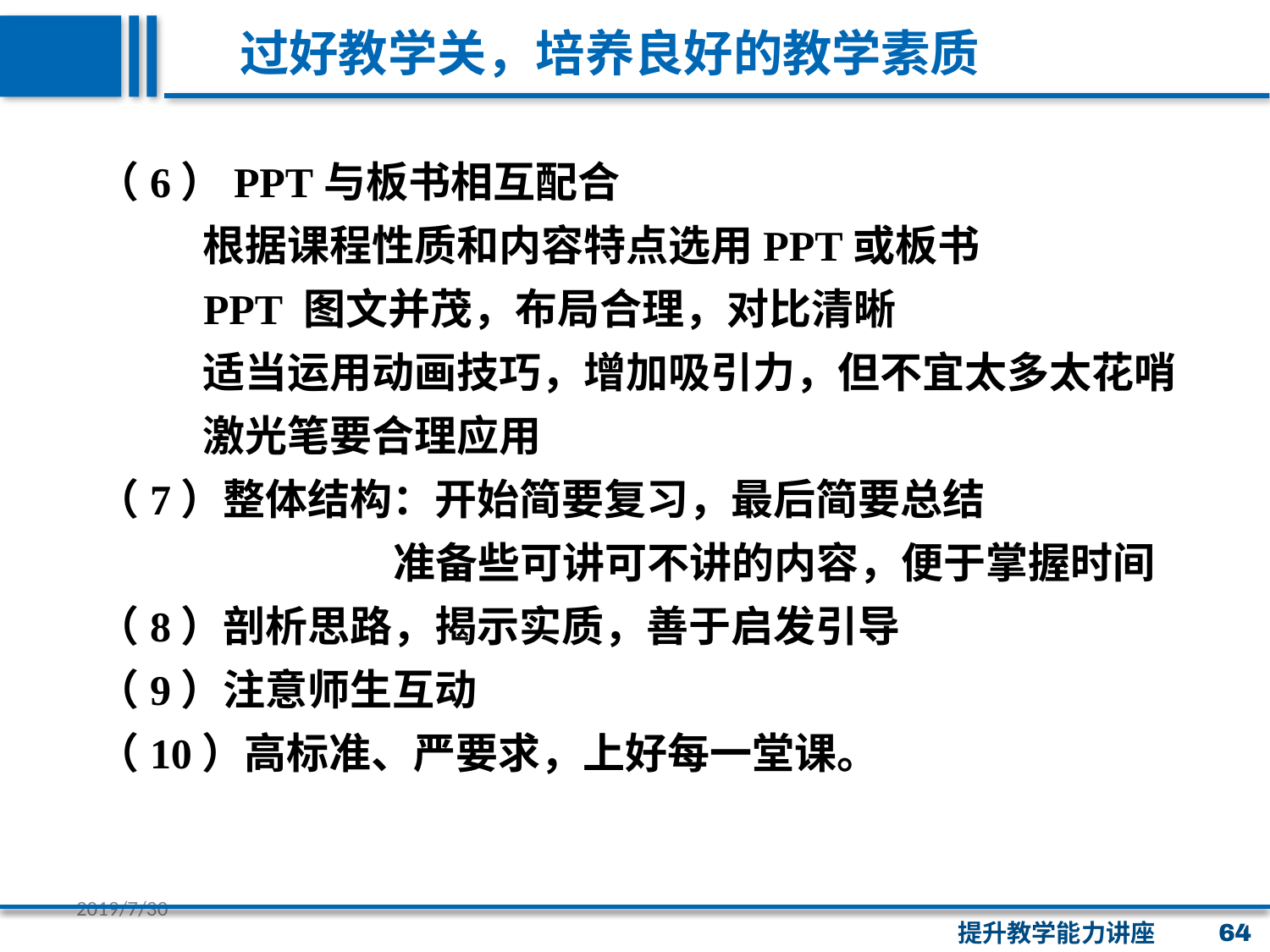

过好教学关，培养良好的教学素质
（6）PPT与板书相互配合
          根据课程性质和内容特点选用PPT或板书
          PPT 图文并茂，布局合理，对比清晰
          适当运用动画技巧，增加吸引力，但不宜太多太花哨
          激光笔要合理应用
（7）整体结构：开始简要复习，最后简要总结
                              准备些可讲可不讲的内容，便于掌握时间
（8）剖析思路，揭示实质，善于启发引导
（9）注意师生互动
（10）高标准、严要求，上好每一堂课。
64